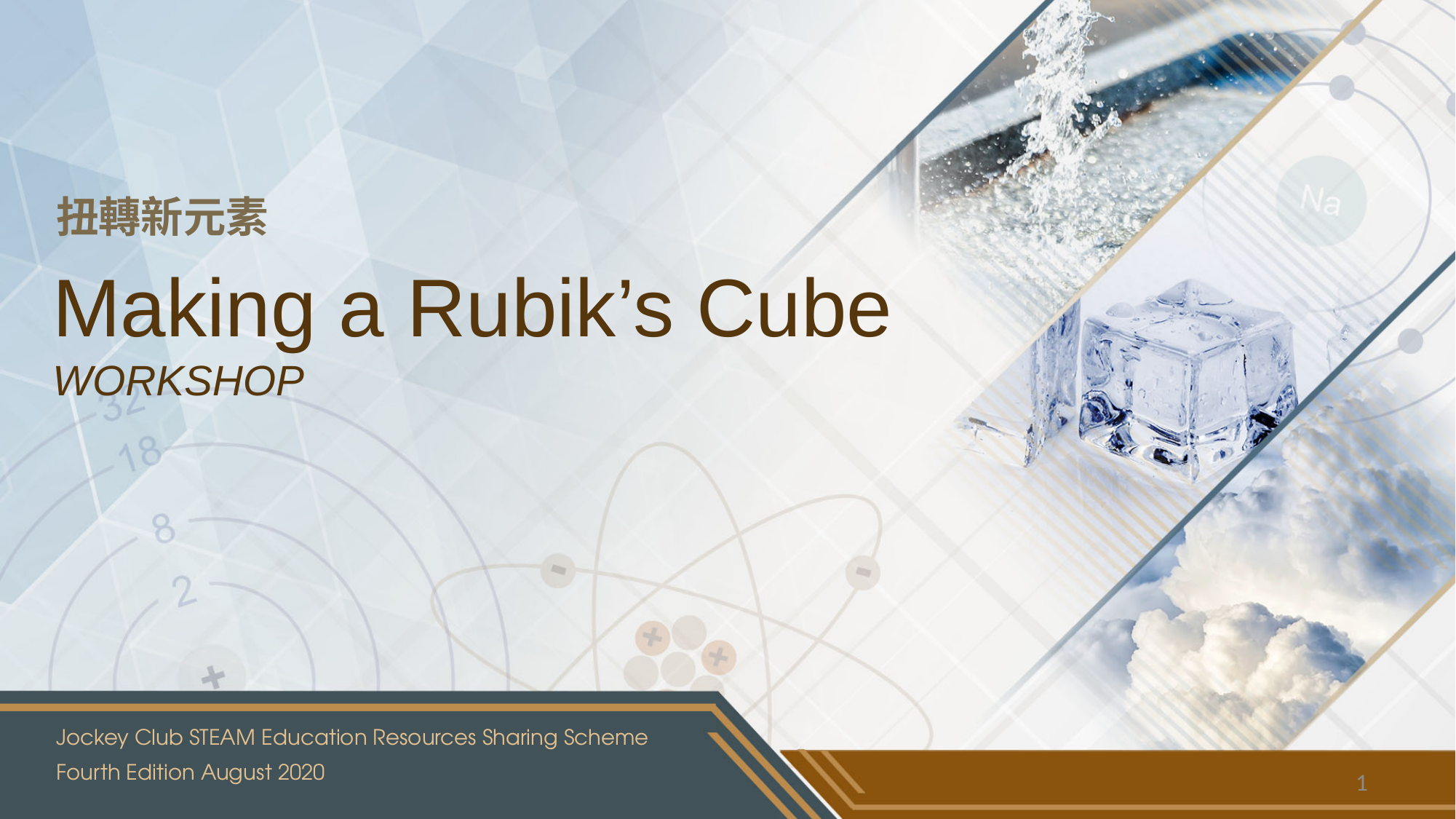

# 扭轉新元素
Making a Rubik’s Cube
WORKSHOP
Jockey Club STEAM Education Resources Sharing Scheme
Fourth Edition August 2020
1